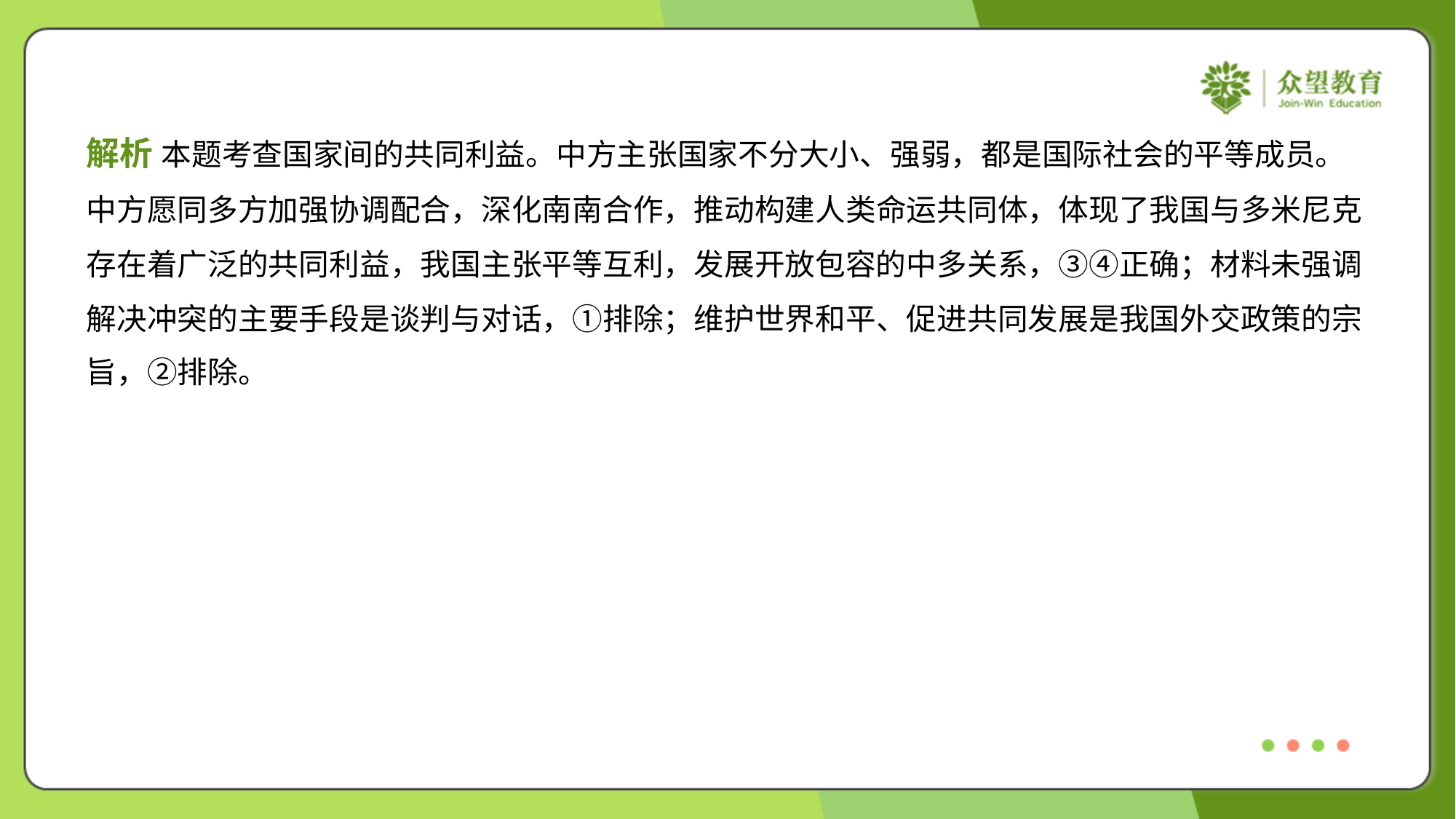

解析 本题考查国家间的共同利益。中方主张国家不分大小、强弱，都是国际社会的平等成员。
中方愿同多方加强协调配合，深化南南合作，推动构建人类命运共同体，体现了我国与多米尼克
存在着广泛的共同利益，我国主张平等互利，发展开放包容的中多关系，③④正确；材料未强调
解决冲突的主要手段是谈判与对话，①排除；维护世界和平、促进共同发展是我国外交政策的宗
旨，②排除。